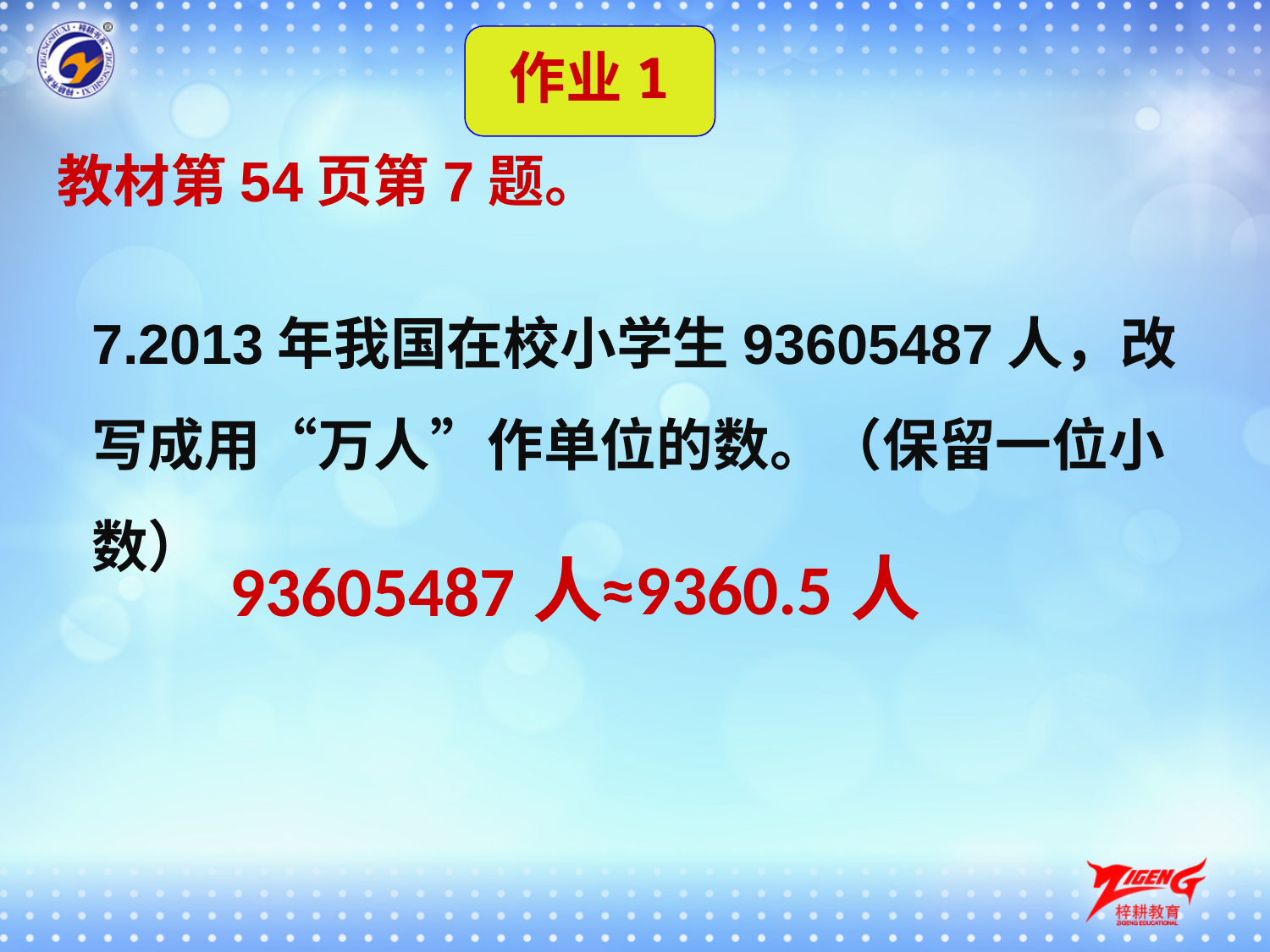

作业1
教材第54页第7题。
7.2013年我国在校小学生93605487人，改写成用“万人”作单位的数。（保留一位小数）
≈9360.5人
93605487人